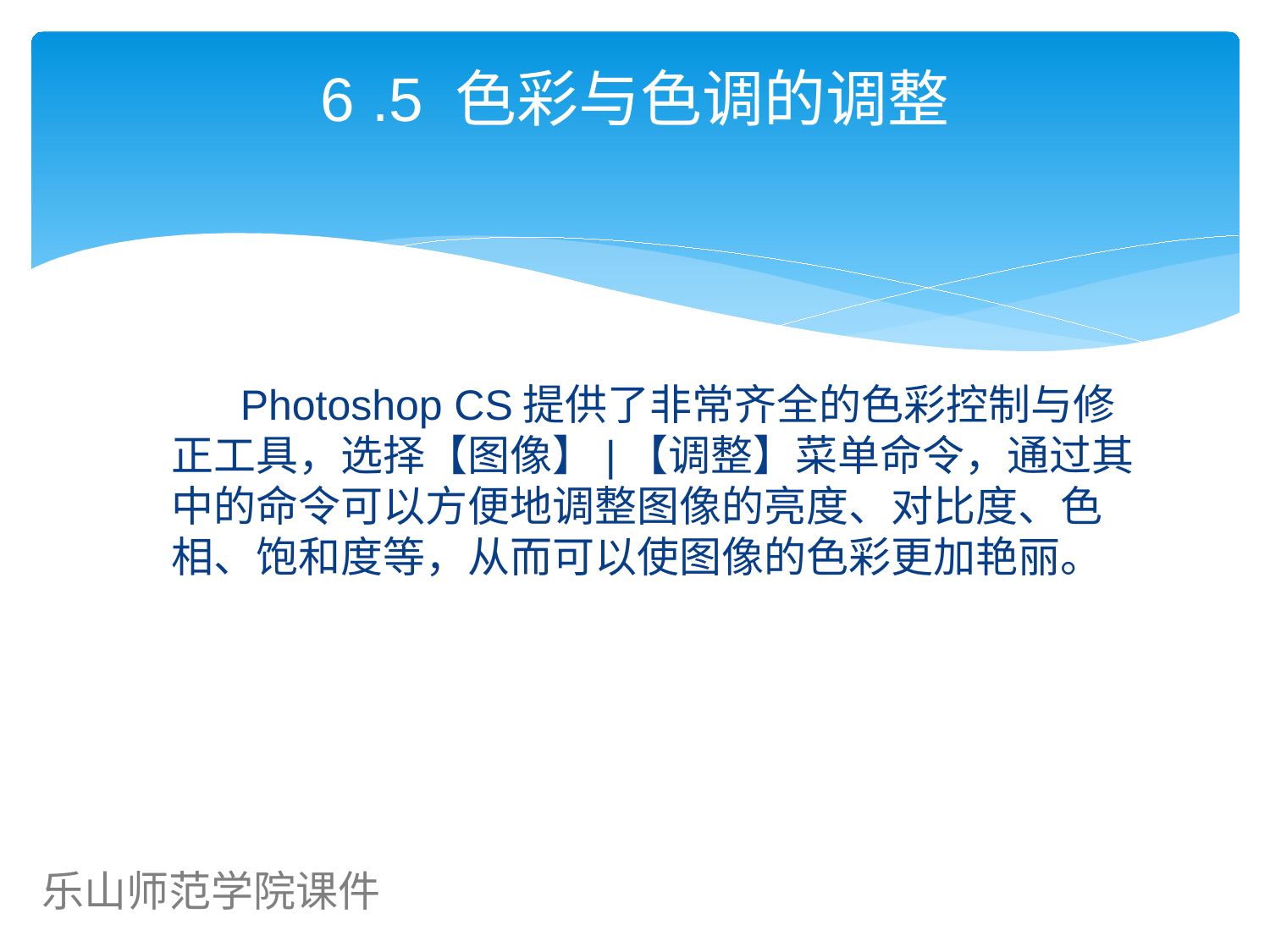

# 6 .5 色彩与色调的调整
         Photoshop CS提供了非常齐全的色彩控制与修正工具，选择【图像】|【调整】菜单命令，通过其中的命令可以方便地调整图像的亮度、对比度、色相、饱和度等，从而可以使图像的色彩更加艳丽。